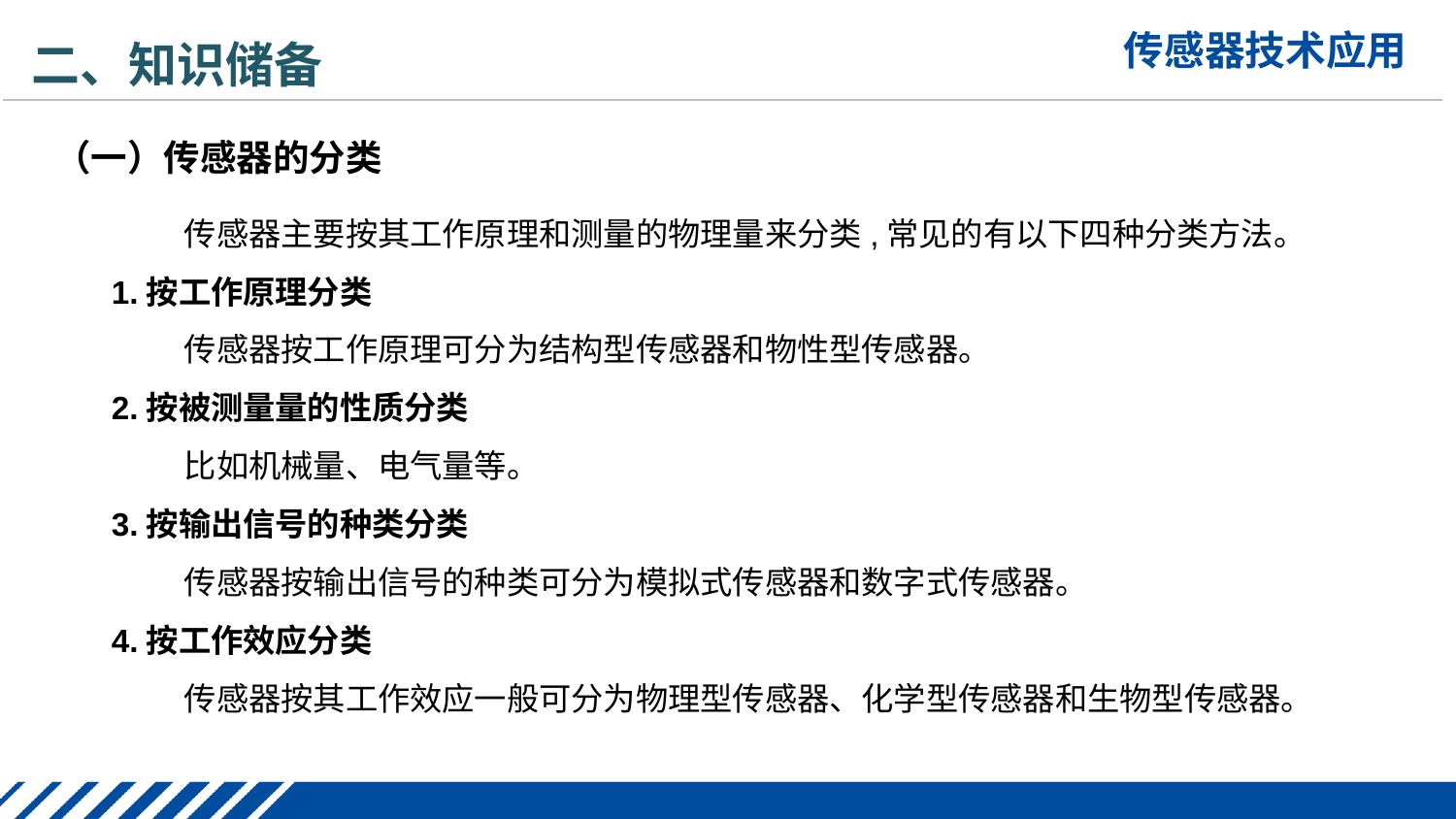

二、知识储备
（一）传感器的分类
传感器主要按其工作原理和测量的物理量来分类,常见的有以下四种分类方法。
1.按工作原理分类
传感器按工作原理可分为结构型传感器和物性型传感器。
2.按被测量量的性质分类
比如机械量、电气量等。
3.按输出信号的种类分类
传感器按输出信号的种类可分为模拟式传感器和数字式传感器。
4.按工作效应分类
传感器按其工作效应一般可分为物理型传感器、化学型传感器和生物型传感器。